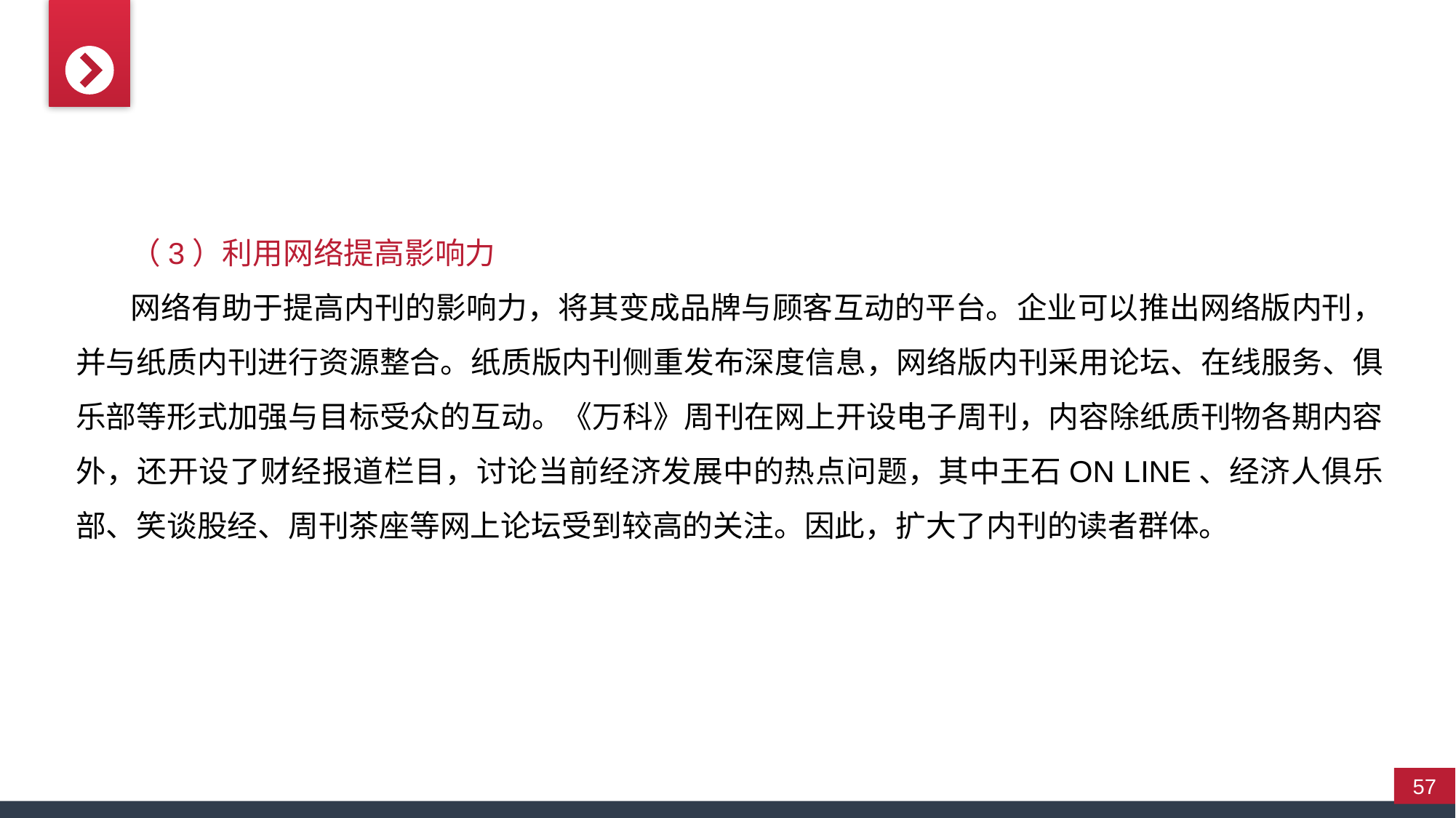

（3）利用网络提高影响力
网络有助于提高内刊的影响力，将其变成品牌与顾客互动的平台。企业可以推出网络版内刊，并与纸质内刊进行资源整合。纸质版内刊侧重发布深度信息，网络版内刊采用论坛、在线服务、俱乐部等形式加强与目标受众的互动。《万科》周刊在网上开设电子周刊，内容除纸质刊物各期内容外，还开设了财经报道栏目，讨论当前经济发展中的热点问题，其中王石ON LINE、经济人俱乐部、笑谈股经、周刊茶座等网上论坛受到较高的关注。因此，扩大了内刊的读者群体。